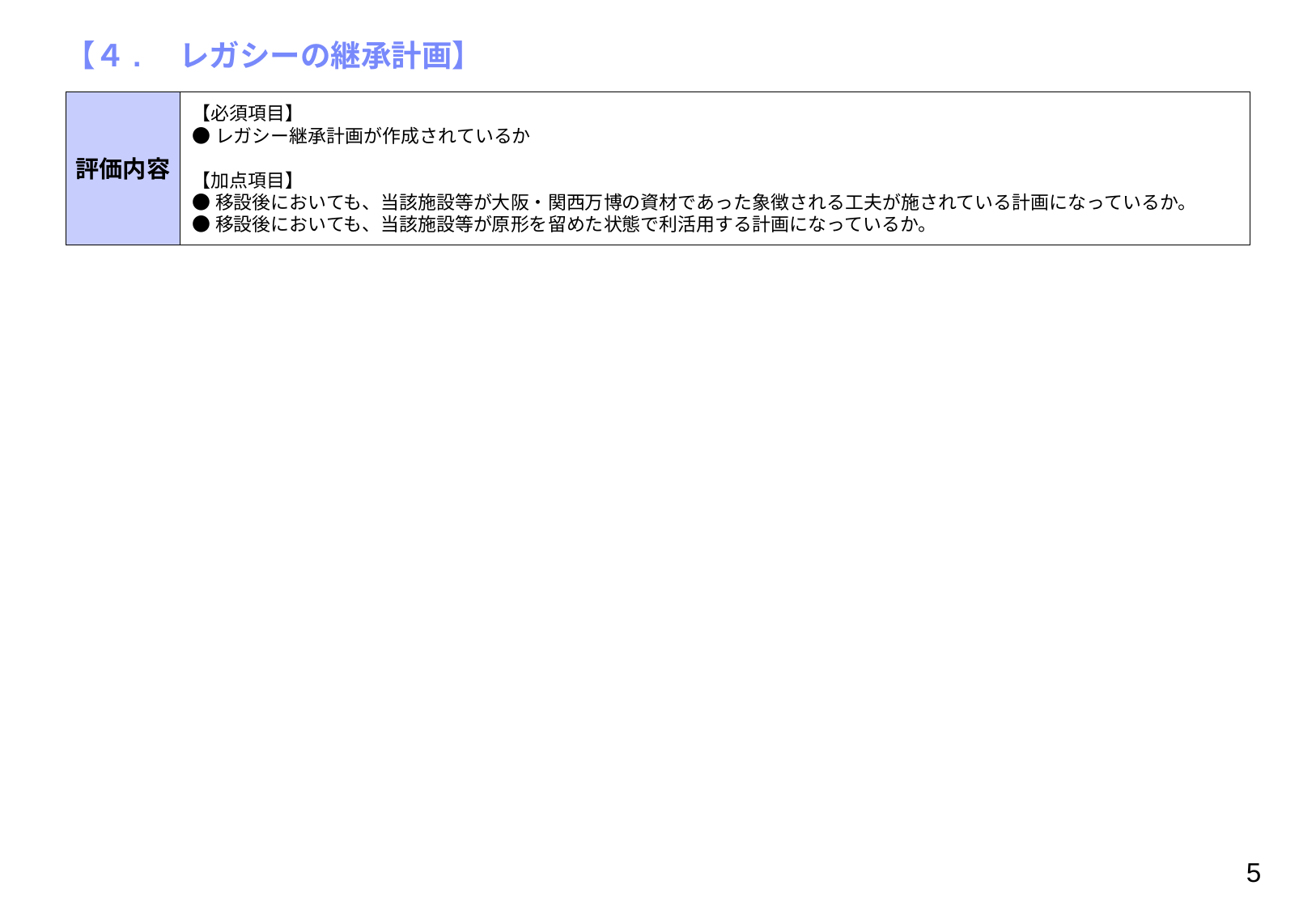

# 【４.　レガシーの継承計画】
評価内容
【必須項目】
●レガシー継承計画が作成されているか

【加点項目】
●移設後においても、当該施設等が大阪・関西万博の資材であった象徴される工夫が施されている計画になっているか。
●移設後においても、当該施設等が原形を留めた状態で利活用する計画になっているか。
5